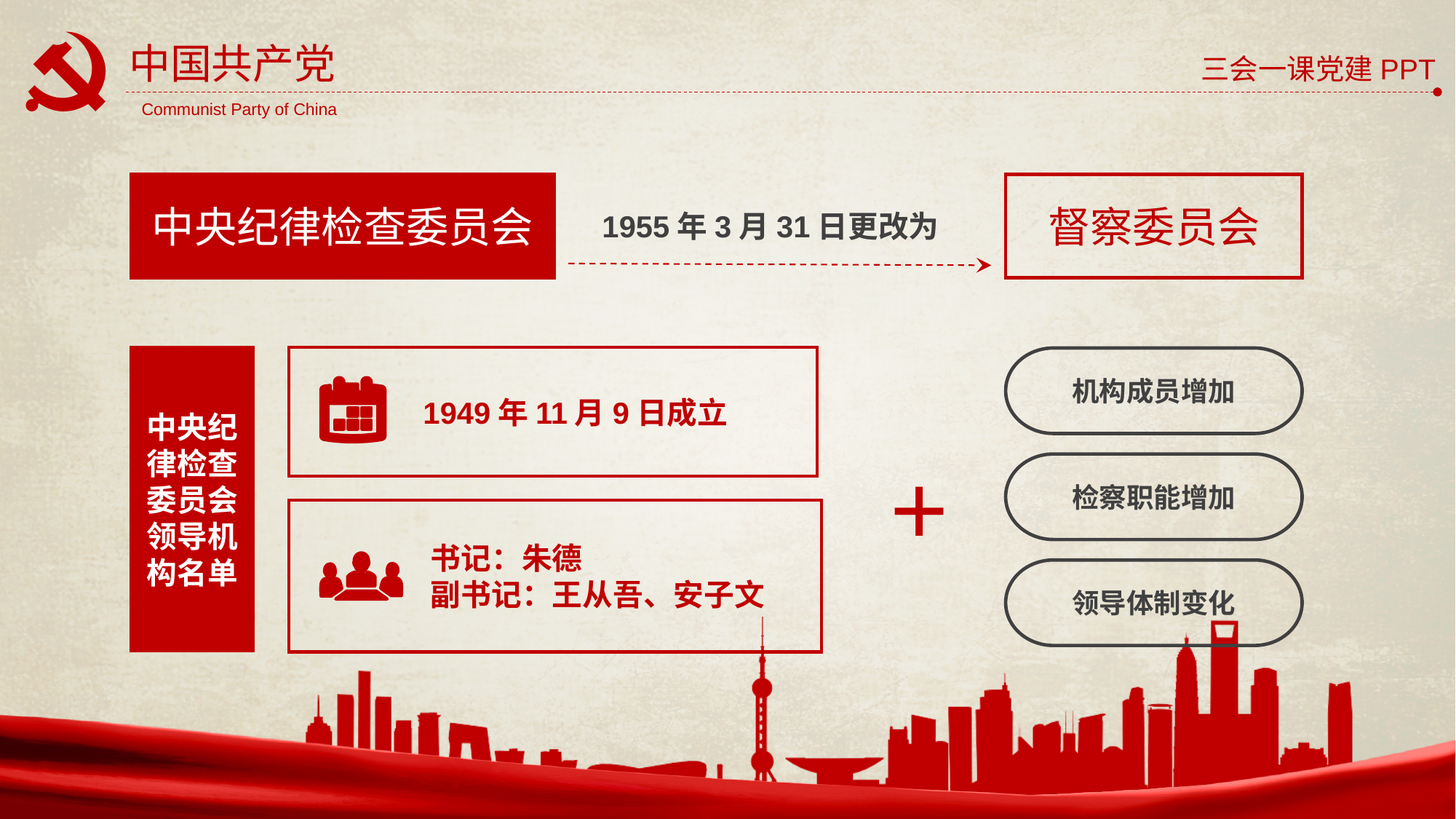

中央纪律检查委员会
督察委员会
1955年3月31日更改为
中央纪律检查委员会领导机构名单
1949年11月9日成立

机构成员增加
+
检察职能增加
书记：朱德
副书记：王从吾、安子文

领导体制变化